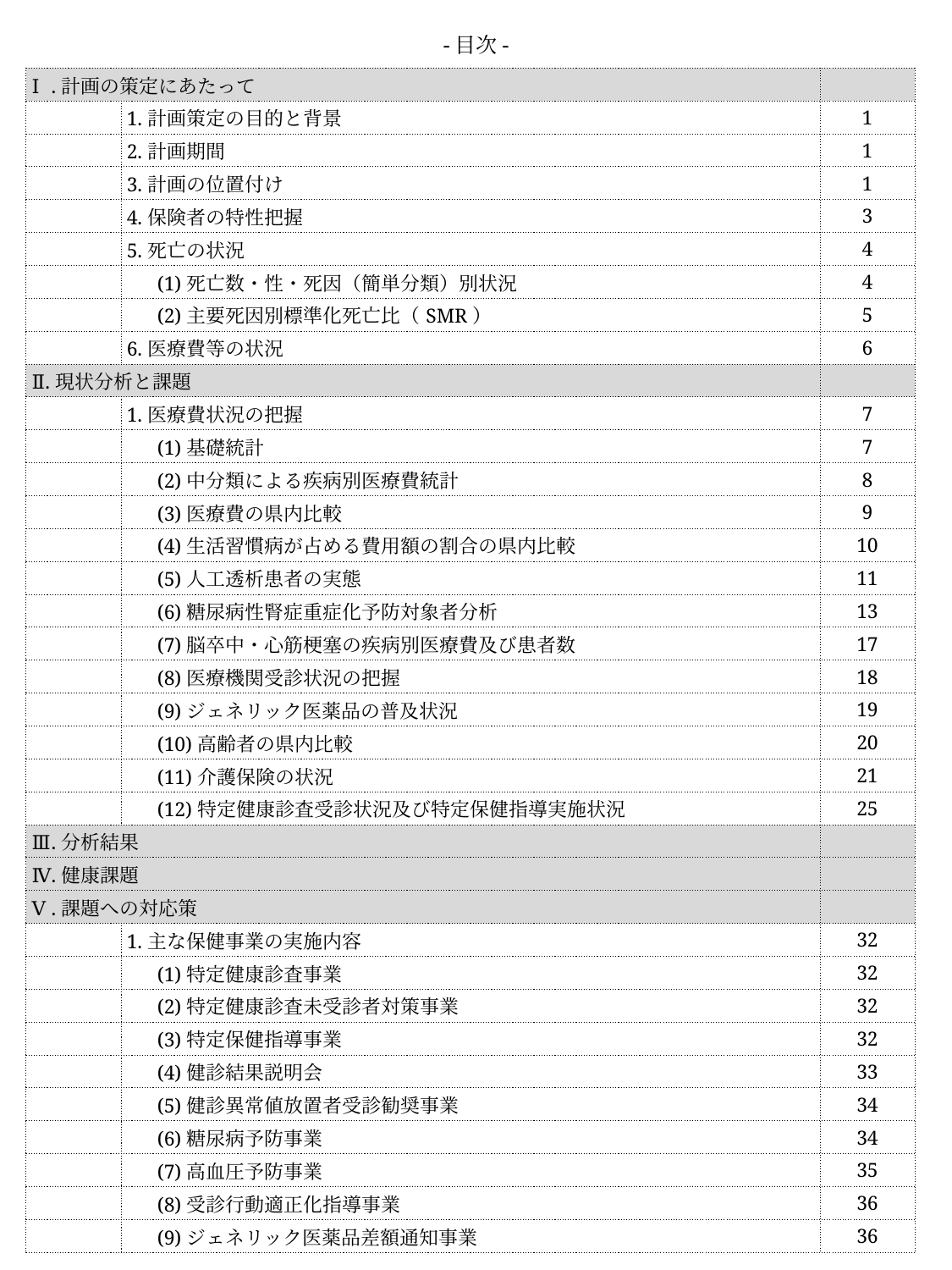

-目次-
| Ⅰ.計画の策定にあたって |  |  |
| --- | --- | --- |
|  | 1.計画策定の目的と背景 | 1 |
|  | 2.計画期間 | 1 |
|  | 3.計画の位置付け | 1 |
|  | 4.保険者の特性把握 | 3 |
|  | 5.死亡の状況 | 4 |
|  | (1)死亡数・性・死因（簡単分類）別状況 | 4 |
|  | (2)主要死因別標準化死亡比（SMR） | 5 |
|  | 6.医療費等の状況 | 6 |
| Ⅱ.現状分析と課題 |  |  |
|  | 1.医療費状況の把握 | 7 |
|  | (1)基礎統計 | 7 |
|  | (2)中分類による疾病別医療費統計 | 8 |
|  | (3)医療費の県内比較 | 9 |
|  | (4)生活習慣病が占める費用額の割合の県内比較 | 10 |
|  | (5)人工透析患者の実態 | 11 |
|  | (6)糖尿病性腎症重症化予防対象者分析 | 13 |
|  | (7)脳卒中・心筋梗塞の疾病別医療費及び患者数 | 17 |
|  | (8)医療機関受診状況の把握 | 18 |
|  | (9)ジェネリック医薬品の普及状況 | 19 |
|  | (10)高齢者の県内比較 | 20 |
|  | (11)介護保険の状況 | 21 |
|  | (12)特定健康診査受診状況及び特定保健指導実施状況 | 25 |
| Ⅲ.分析結果 |  |  |
| Ⅳ.健康課題 |  |  |
| Ⅴ.課題への対応策 |  |  |
|  | 1.主な保健事業の実施内容 | 32 |
|  | (1)特定健康診査事業 | 32 |
|  | (2)特定健康診査未受診者対策事業 | 32 |
|  | (3)特定保健指導事業 | 32 |
|  | (4)健診結果説明会 | 33 |
|  | (5)健診異常値放置者受診勧奨事業 | 34 |
|  | (6)糖尿病予防事業 | 34 |
|  | (7)高血圧予防事業 | 35 |
|  | (8)受診行動適正化指導事業 | 36 |
|  | (9)ジェネリック医薬品差額通知事業 | 36 |